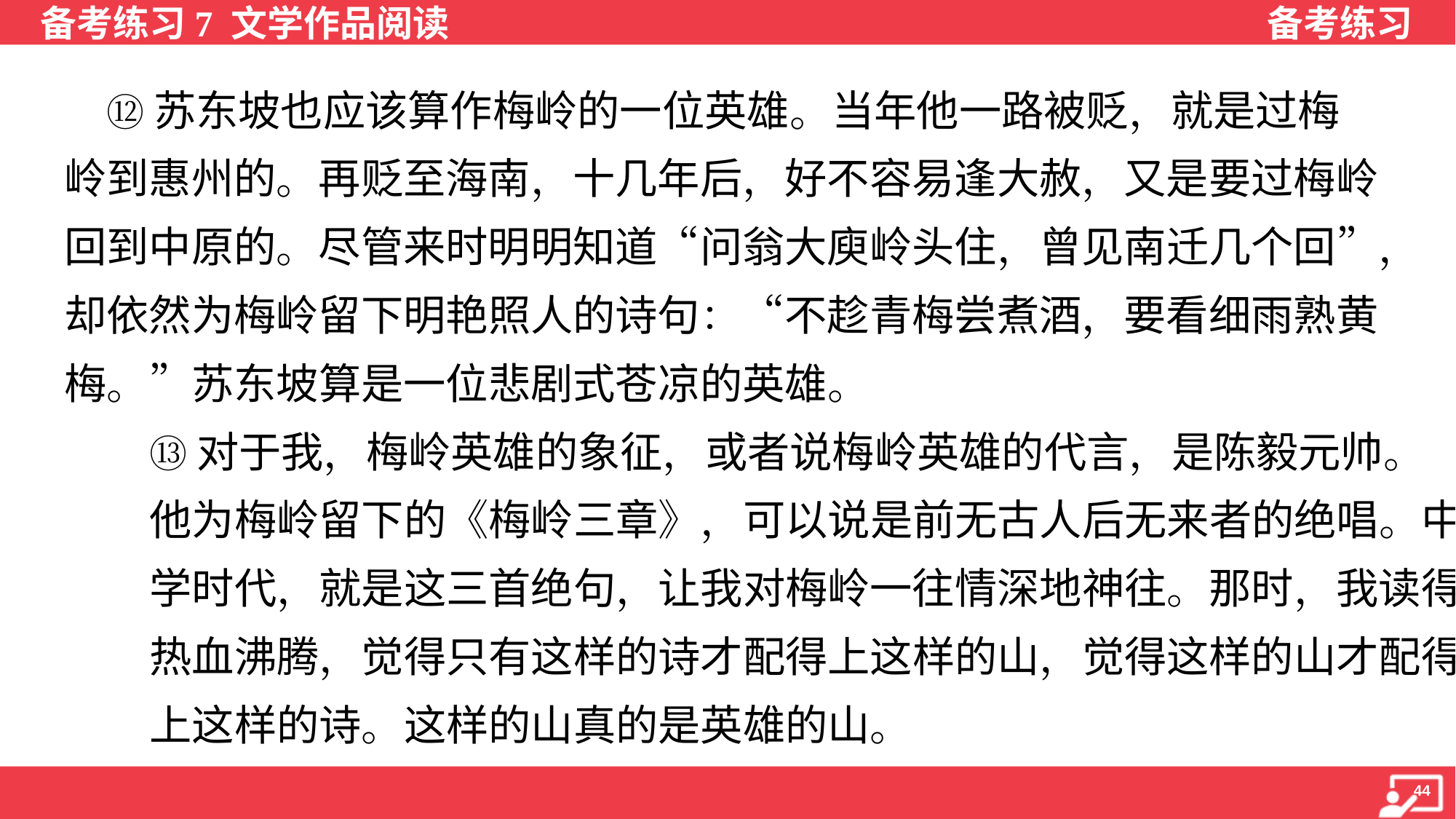

⑫苏东坡也应该算作梅岭的一位英雄。当年他一路被贬，就是过梅
岭到惠州的。再贬至海南，十几年后，好不容易逢大赦，又是要过梅岭
回到中原的。尽管来时明明知道“问翁大庾岭头住，曾见南迁几个回”，
却依然为梅岭留下明艳照人的诗句：“不趁青梅尝煮酒，要看细雨熟黄
梅。”苏东坡算是一位悲剧式苍凉的英雄。
⑬对于我，梅岭英雄的象征，或者说梅岭英雄的代言，是陈毅元帅。
他为梅岭留下的《梅岭三章》，可以说是前无古人后无来者的绝唱。中
学时代，就是这三首绝句，让我对梅岭一往情深地神往。那时，我读得
热血沸腾，觉得只有这样的诗才配得上这样的山，觉得这样的山才配得
上这样的诗。这样的山真的是英雄的山。